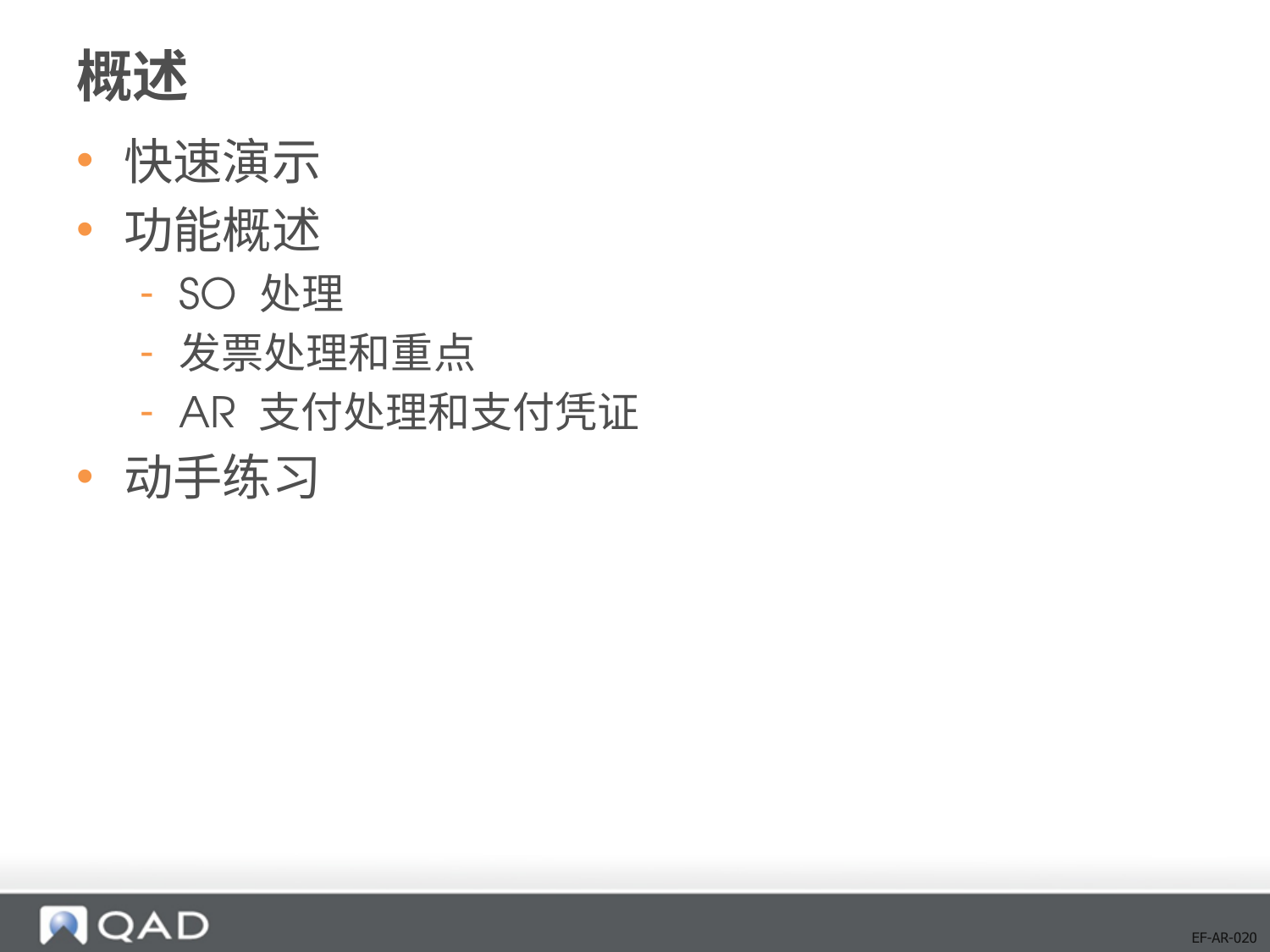

# 概述
快速演示
功能概述
SO 处理
发票处理和重点
AR 支付处理和支付凭证
动手练习
EF-AR-020